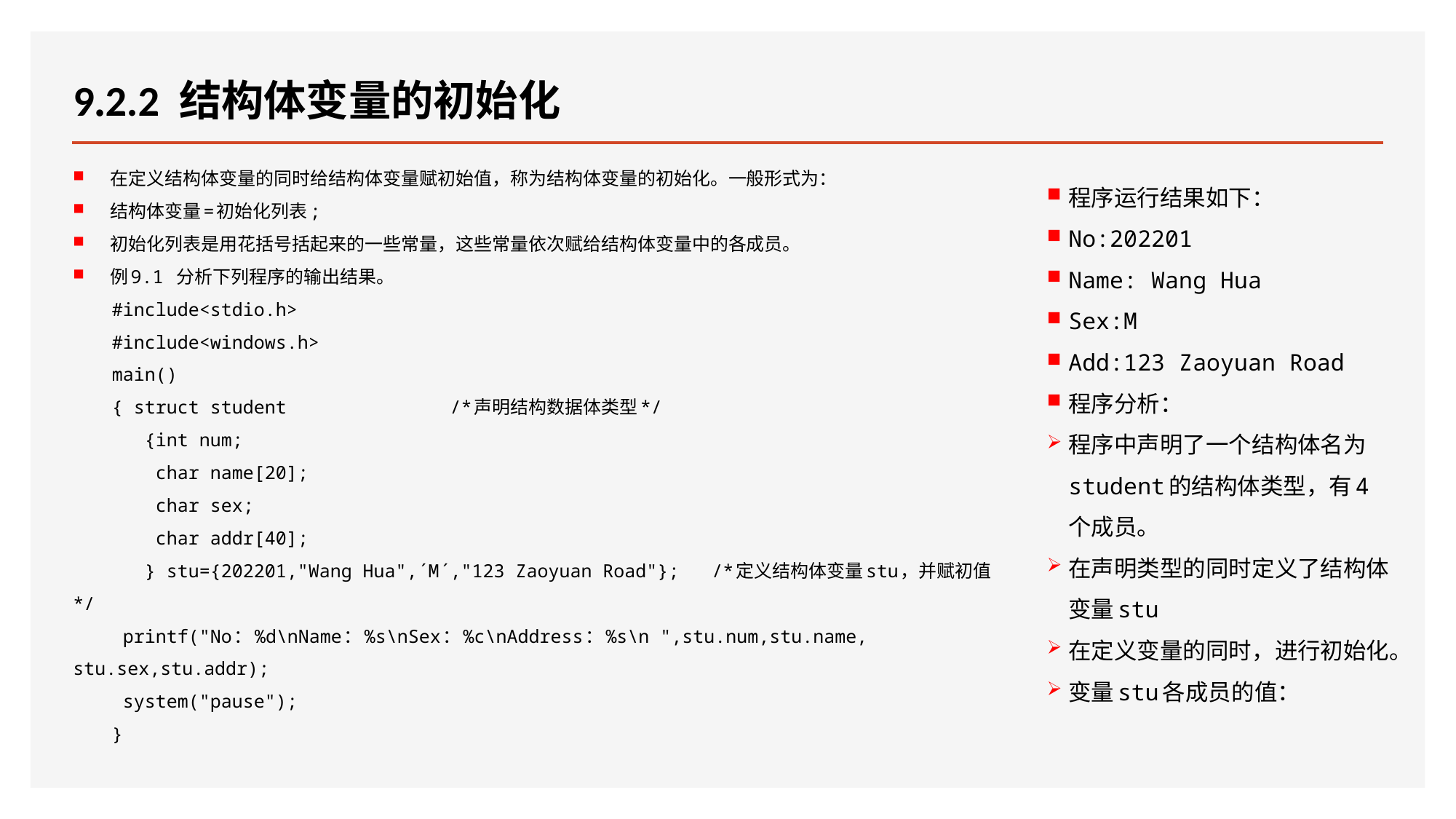

# 9.2.2 结构体变量的初始化
在定义结构体变量的同时给结构体变量赋初始值，称为结构体变量的初始化。一般形式为：
结构体变量=初始化列表;
初始化列表是用花括号括起来的一些常量，这些常量依次赋给结构体变量中的各成员。
例9.1 分析下列程序的输出结果。
#include<stdio.h>
#include<windows.h>
main()
{ struct student               /*声明结构数据体类型*/
   {int num;
    char name[20];
    char sex;
    char addr[40];
   } stu={202201,"Wang Hua",´M´,"123 Zaoyuan Road"};   /*定义结构体变量stu，并赋初值*/
 printf("No：%d\nName：%s\nSex：%c\nAddress：%s\n ",stu.num,stu.name, stu.sex,stu.addr);
 system("pause");
}
程序运行结果如下：
No:202201
Name: Wang Hua
Sex:M
Add:123 Zaoyuan Road
程序分析：
程序中声明了一个结构体名为student的结构体类型，有4个成员。
在声明类型的同时定义了结构体变量stu
在定义变量的同时，进行初始化。
变量stu各成员的值：